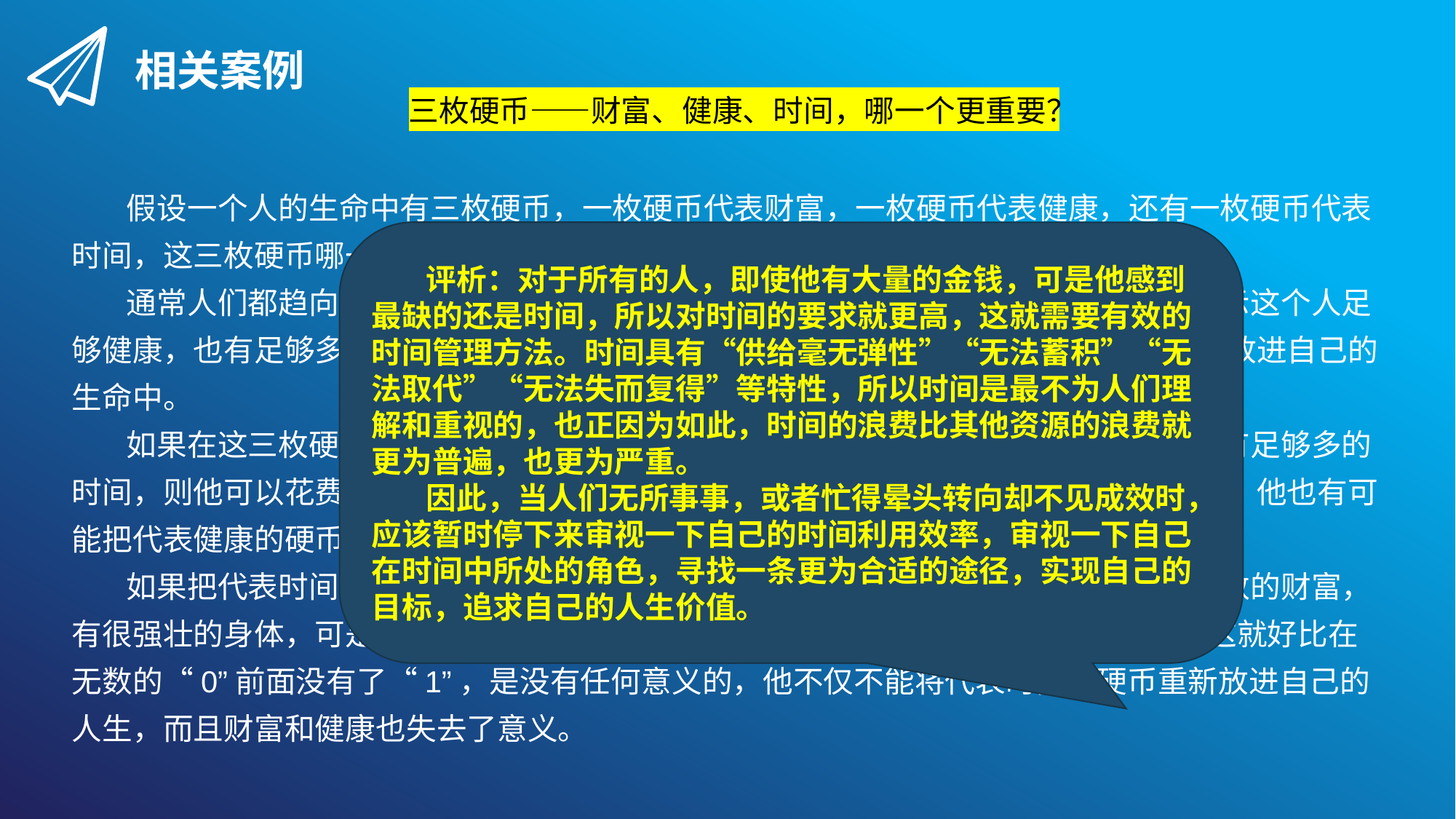

相关案例
三枚硬币——财富、健康、时间，哪一个更重要？
假设一个人的生命中有三枚硬币，一枚硬币代表财富，一枚硬币代表健康，还有一枚硬币代表时间，这三枚硬币哪一枚最重要呢？
通常人们都趋向于追求财富，如果在这三枚硬币中，把代表财富的硬币拿掉，则表示这个人足够健康，也有足够多的时间，他有可能重新去创业，赢得财富，把代表财富的硬币重新放进自己的生命中。
如果在这三枚硬币中，把代表健康的硬币拿掉，这表示这个人有足够多的财富，也有足够多的时间，则他可以花费无以计数的金钱来治疗自己的疾病，或借助高科技手段来延长生命，他也有可能把代表健康的硬币重新放进自己的生命中。
如果把代表时间的硬币拿走，让一个人失去属于自己的时间，这时候，即使他有无数的财富，有很强壮的身体，可是生命留给他的只有一刹那，他无法用 1亿美元去换 10 分钟，这就好比在无数的“0”前面没有了“1”，是没有任何意义的，他不仅不能将代表时间的硬币重新放进自己的人生，而且财富和健康也失去了意义。
评析：对于所有的人，即使他有大量的金钱，可是他感到最缺的还是时间，所以对时间的要求就更高，这就需要有效的时间管理方法。时间具有“供给毫无弹性”“无法蓄积”“无法取代”“无法失而复得”等特性，所以时间是最不为人们理解和重视的，也正因为如此，时间的浪费比其他资源的浪费就更为普遍，也更为严重。
因此，当人们无所事事，或者忙得晕头转向却不见成效时，应该暂时停下来审视一下自己的时间利用效率，审视一下自己在时间中所处的角色，寻找一条更为合适的途径，实现自己的目标，追求自己的人生价值。